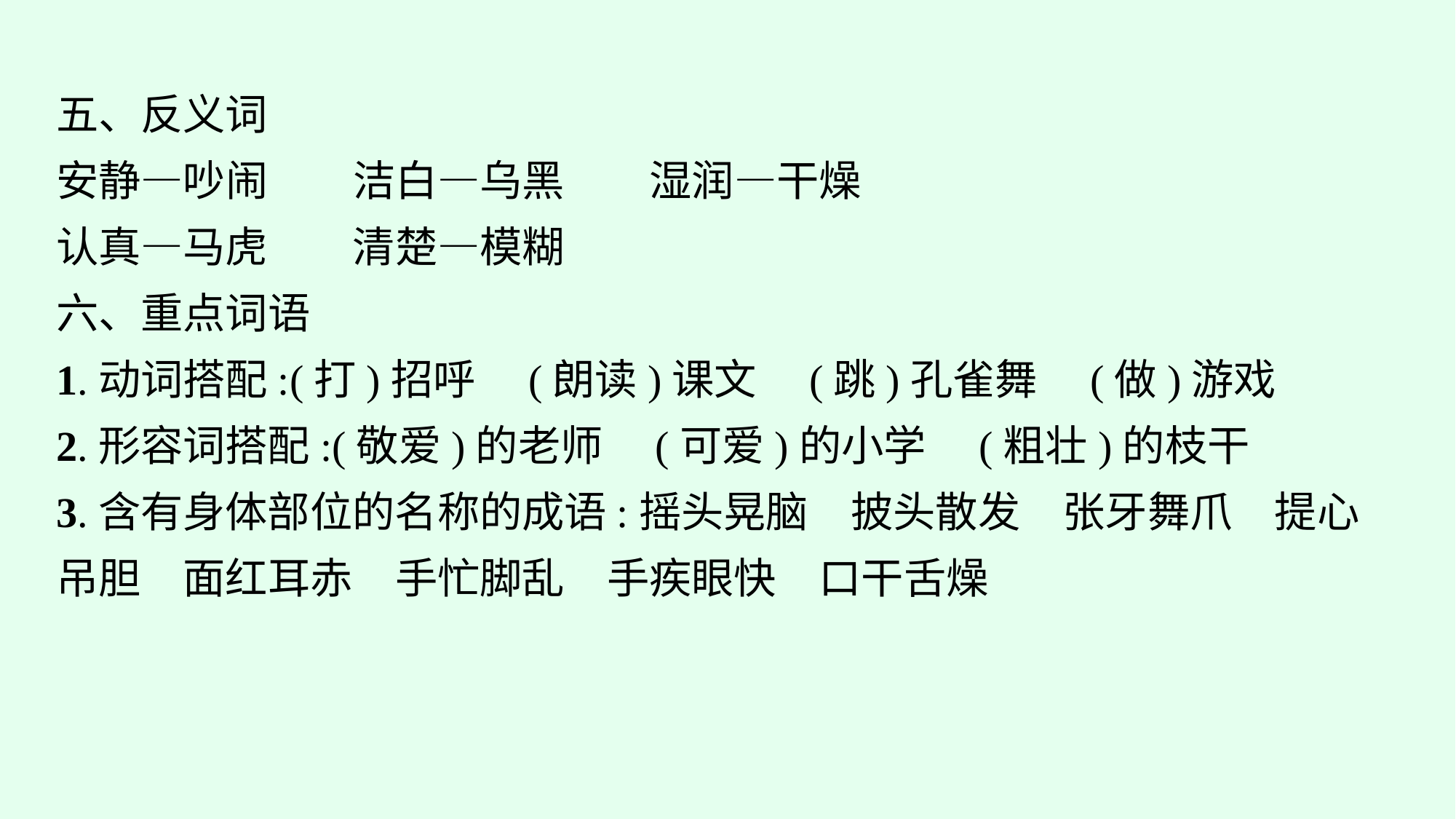

五、反义词
安静—吵闹　　洁白—乌黑　　湿润—干燥
认真—马虎　　清楚—模糊
六、重点词语
1.动词搭配:(打)招呼　(朗读)课文　(跳)孔雀舞　(做)游戏
2.形容词搭配:(敬爱)的老师　(可爱)的小学　(粗壮)的枝干
3.含有身体部位的名称的成语:摇头晃脑　披头散发　张牙舞爪　提心吊胆　面红耳赤　手忙脚乱　手疾眼快　口干舌燥